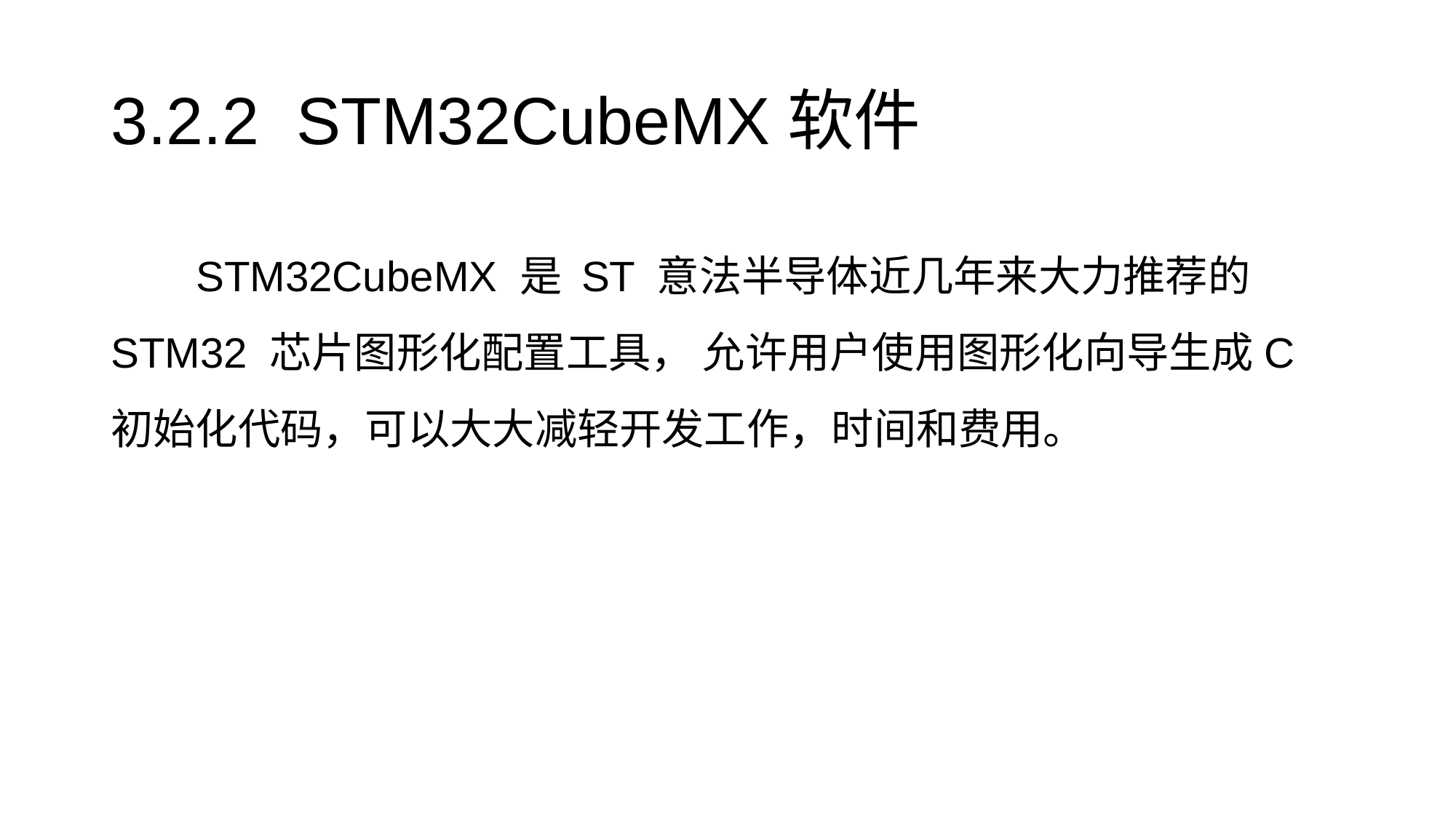

# 3.2.2  STM32CubeMX软件
STM32CubeMX 是 ST 意法半导体近几年来大力推荐的STM32 芯片图形化配置工具， 允许用户使用图形化向导生成C 初始化代码，可以大大减轻开发工作，时间和费用。